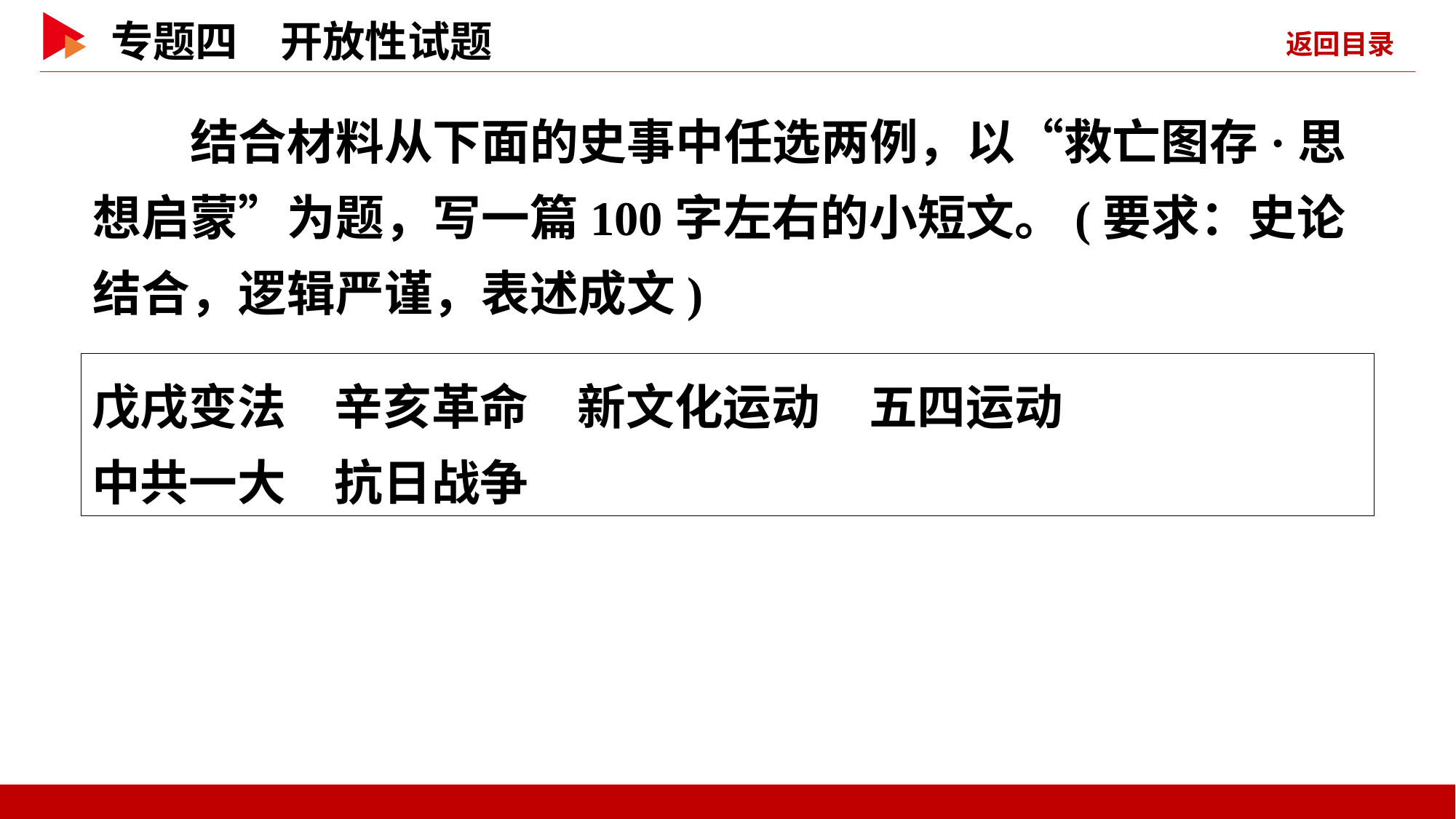

结合材料从下面的史事中任选两例，以“救亡图存·思想启蒙”为题，写一篇100字左右的小短文。(要求：史论结合，逻辑严谨，表述成文)
戊戌变法　辛亥革命　新文化运动　五四运动
中共一大　抗日战争